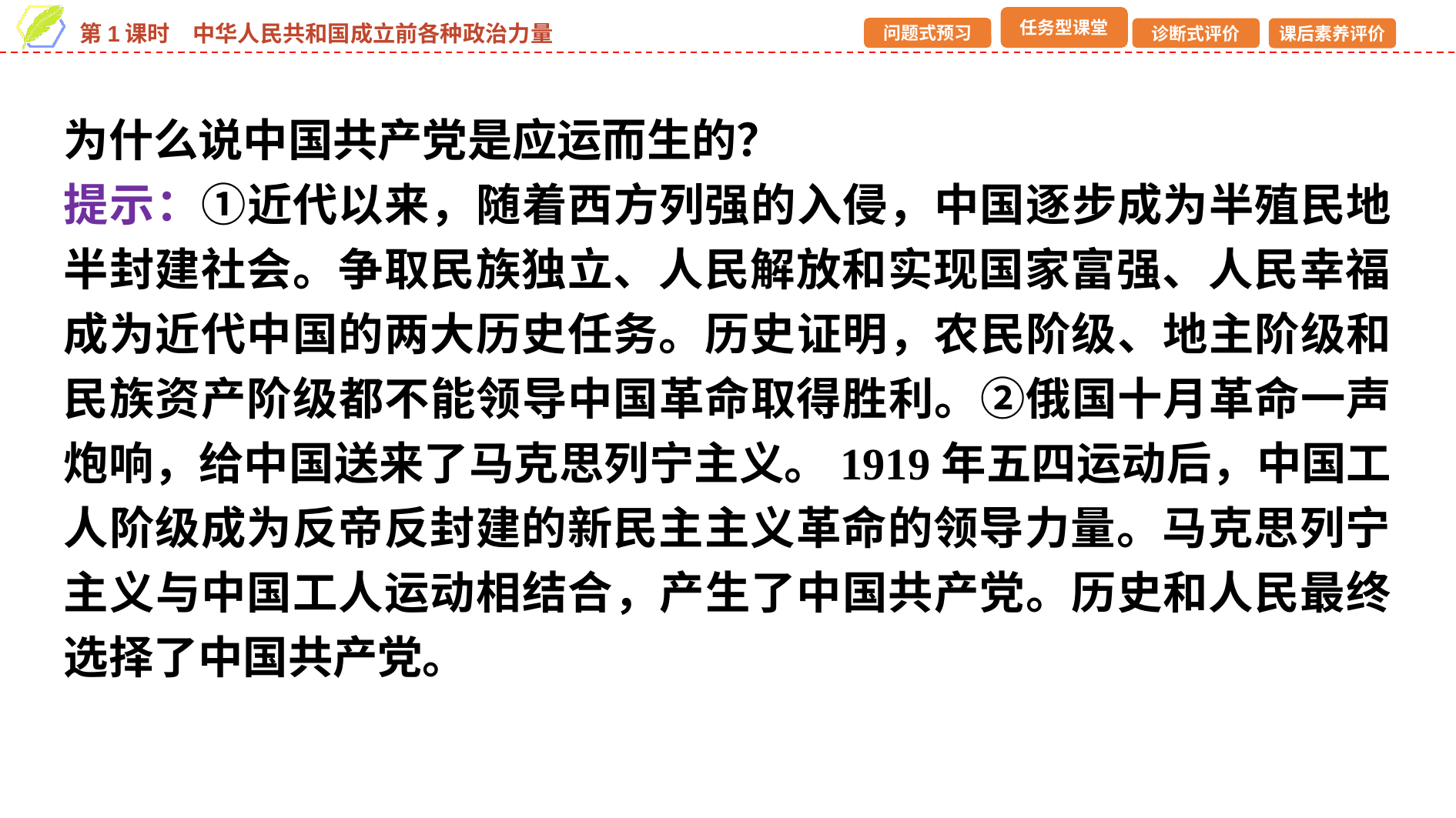

为什么说中国共产党是应运而生的？
提示：①近代以来，随着西方列强的入侵，中国逐步成为半殖民地半封建社会。争取民族独立、人民解放和实现国家富强、人民幸福成为近代中国的两大历史任务。历史证明，农民阶级、地主阶级和民族资产阶级都不能领导中国革命取得胜利。②俄国十月革命一声炮响，给中国送来了马克思列宁主义。1919年五四运动后，中国工人阶级成为反帝反封建的新民主主义革命的领导力量。马克思列宁主义与中国工人运动相结合，产生了中国共产党。历史和人民最终选择了中国共产党。